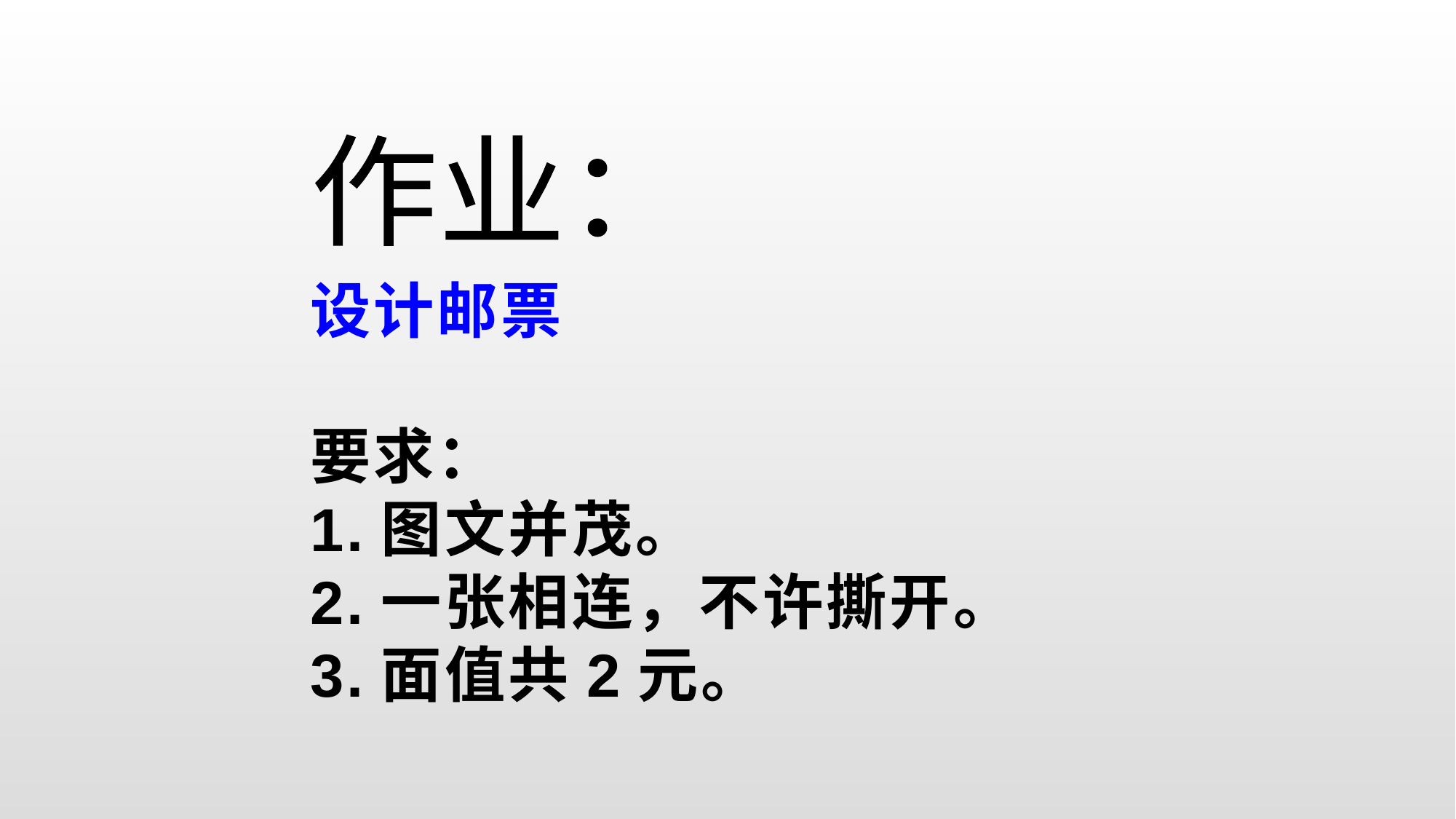

作业：
# 设计邮票 要求： 1.图文并茂。 2.一张相连，不许撕开。 3.面值共2元。